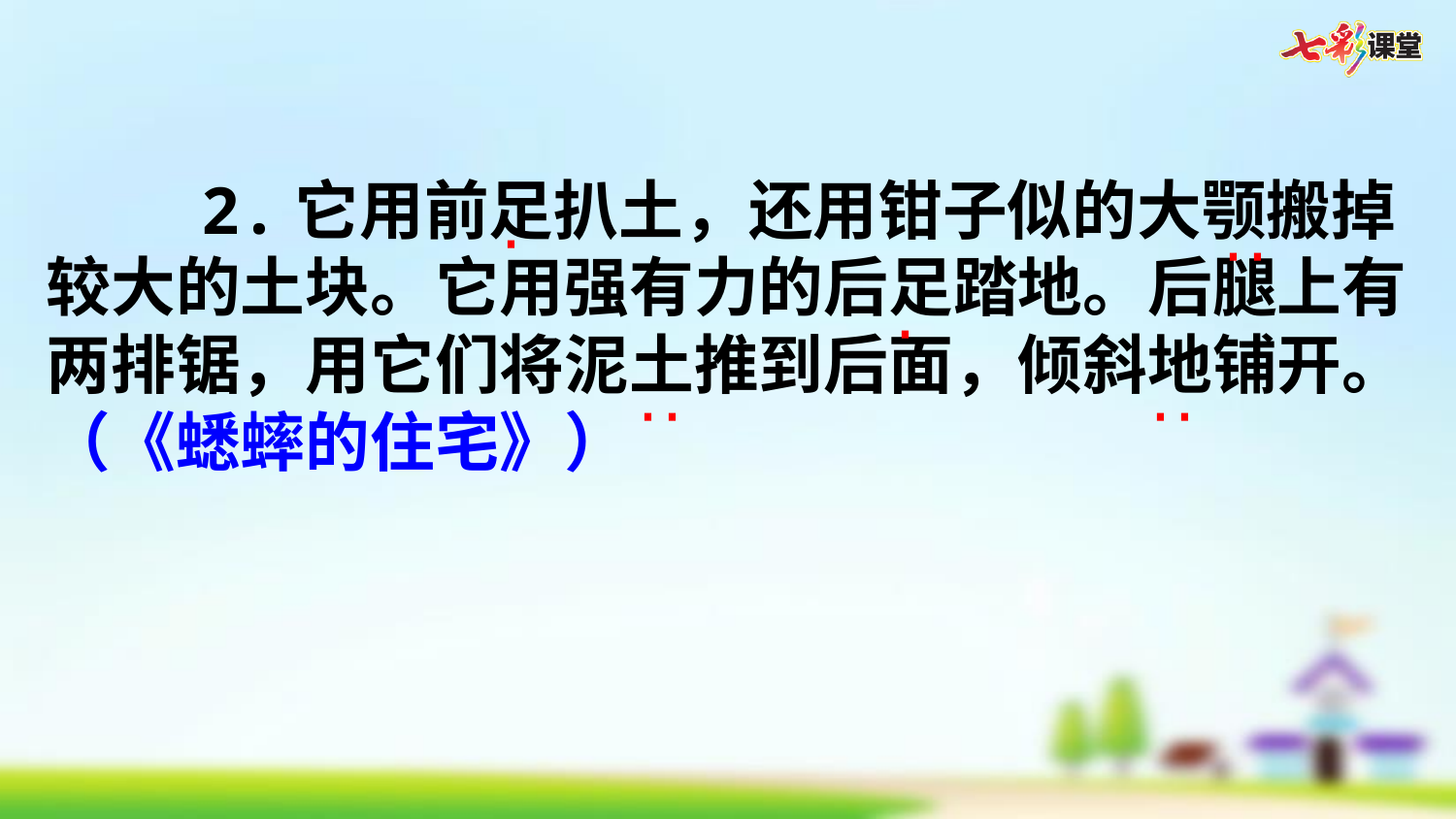

2.它用前足扒土，还用钳子似的大颚搬掉较大的土块。它用强有力的后足踏地。后腿上有两排锯，用它们将泥土推到后面，倾斜地铺开。 （《蟋蟀的住宅》）
·
··
·
··
··